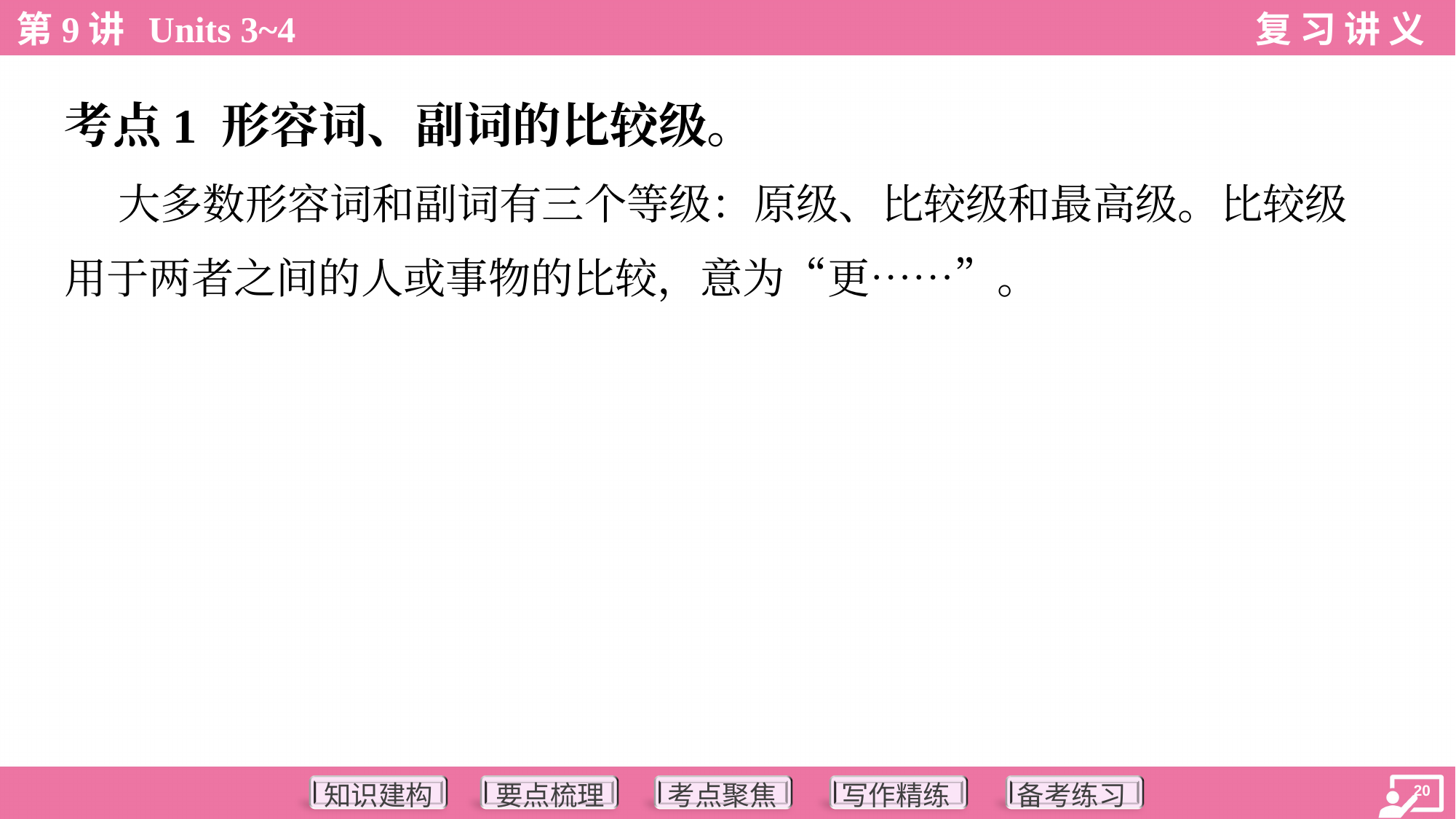

考点1 形容词、副词的比较级。
    大多数形容词和副词有三个等级：原级、比较级和最高级。比较级
用于两者之间的人或事物的比较，意为“更……”。